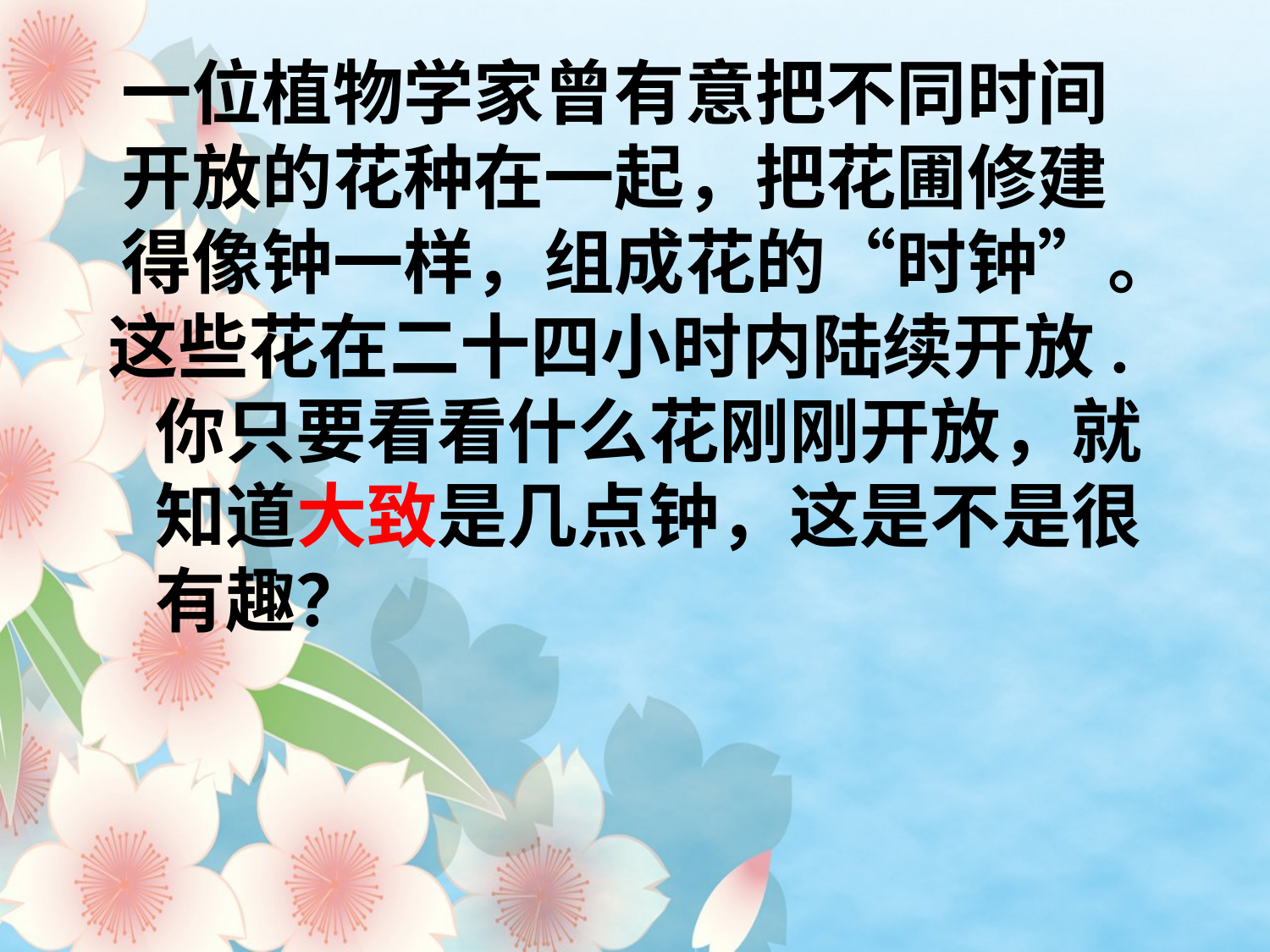

# 一位植物学家曾有意把不同时间开放的花种在一起，把花圃修建得像钟一样，组成花的“时钟”。
这些花在二十四小时内陆续开放.你只要看看什么花刚刚开放，就知道大致是几点钟，这是不是很有趣？